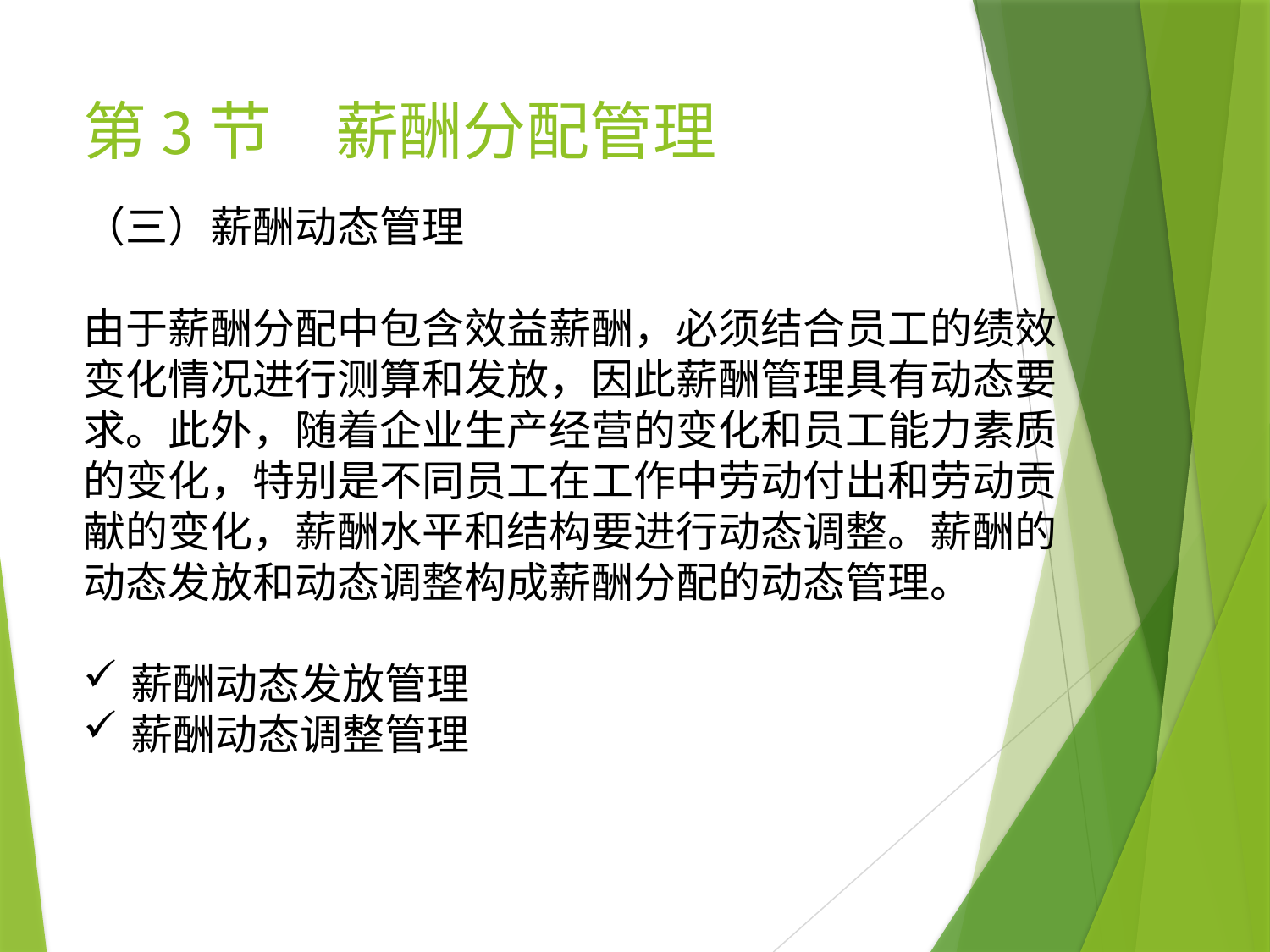

# 第3节　薪酬分配管理
（三）薪酬动态管理

由于薪酬分配中包含效益薪酬，必须结合员工的绩效变化情况进行测算和发放，因此薪酬管理具有动态要求。此外，随着企业生产经营的变化和员工能力素质的变化，特别是不同员工在工作中劳动付出和劳动贡献的变化，薪酬水平和结构要进行动态调整。薪酬的动态发放和动态调整构成薪酬分配的动态管理。

薪酬动态发放管理
薪酬动态调整管理